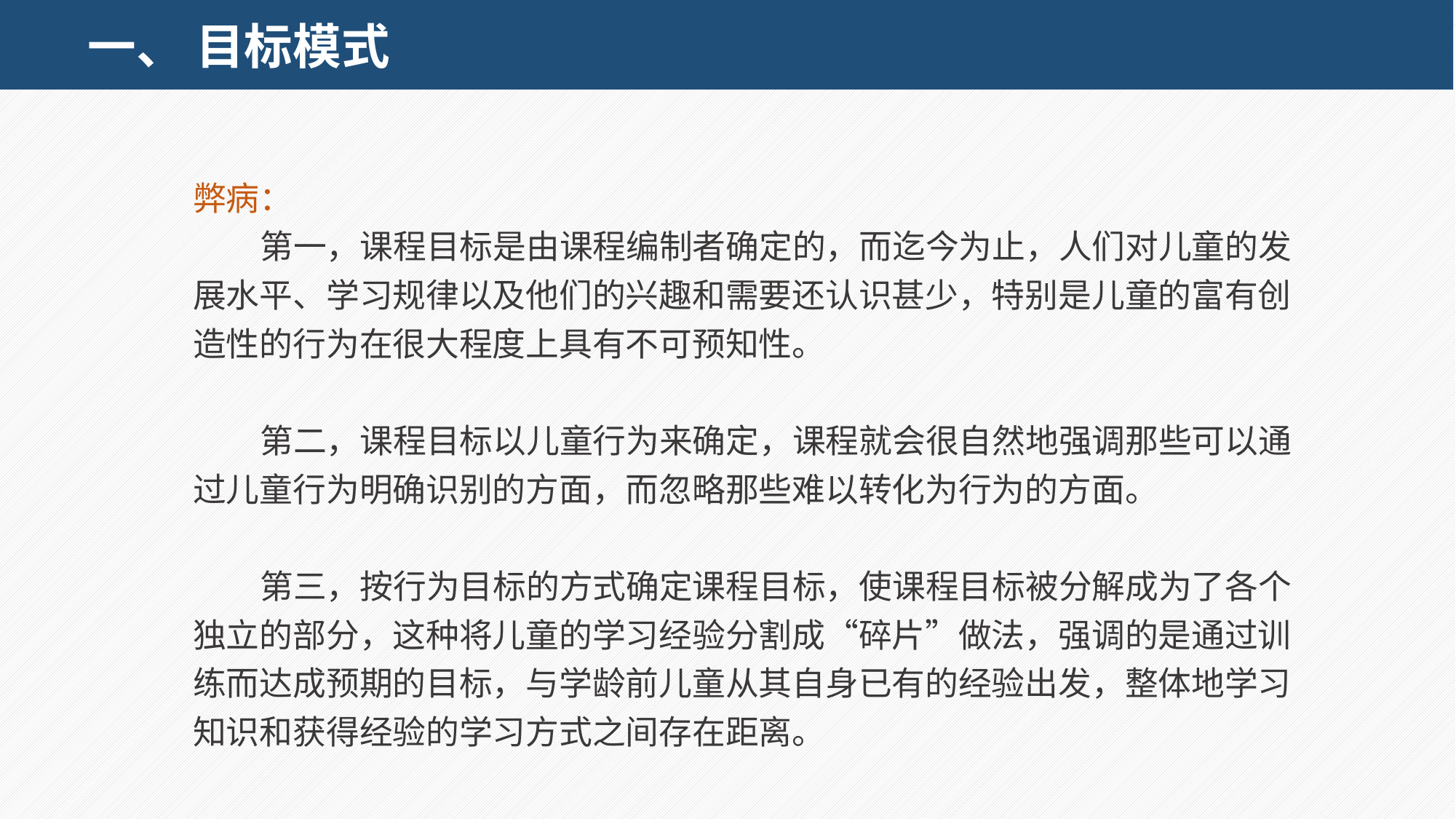

一、 目标模式
弊病：
第一，课程目标是由课程编制者确定的，而迄今为止，人们对儿童的发展水平、学习规律以及他们的兴趣和需要还认识甚少，特别是儿童的富有创造性的行为在很大程度上具有不可预知性。

第二，课程目标以儿童行为来确定，课程就会很自然地强调那些可以通过儿童行为明确识别的方面，而忽略那些难以转化为行为的方面。

第三，按行为目标的方式确定课程目标，使课程目标被分解成为了各个独立的部分，这种将儿童的学习经验分割成“碎片”做法，强调的是通过训练而达成预期的目标，与学龄前儿童从其自身已有的经验出发，整体地学习知识和获得经验的学习方式之间存在距离。